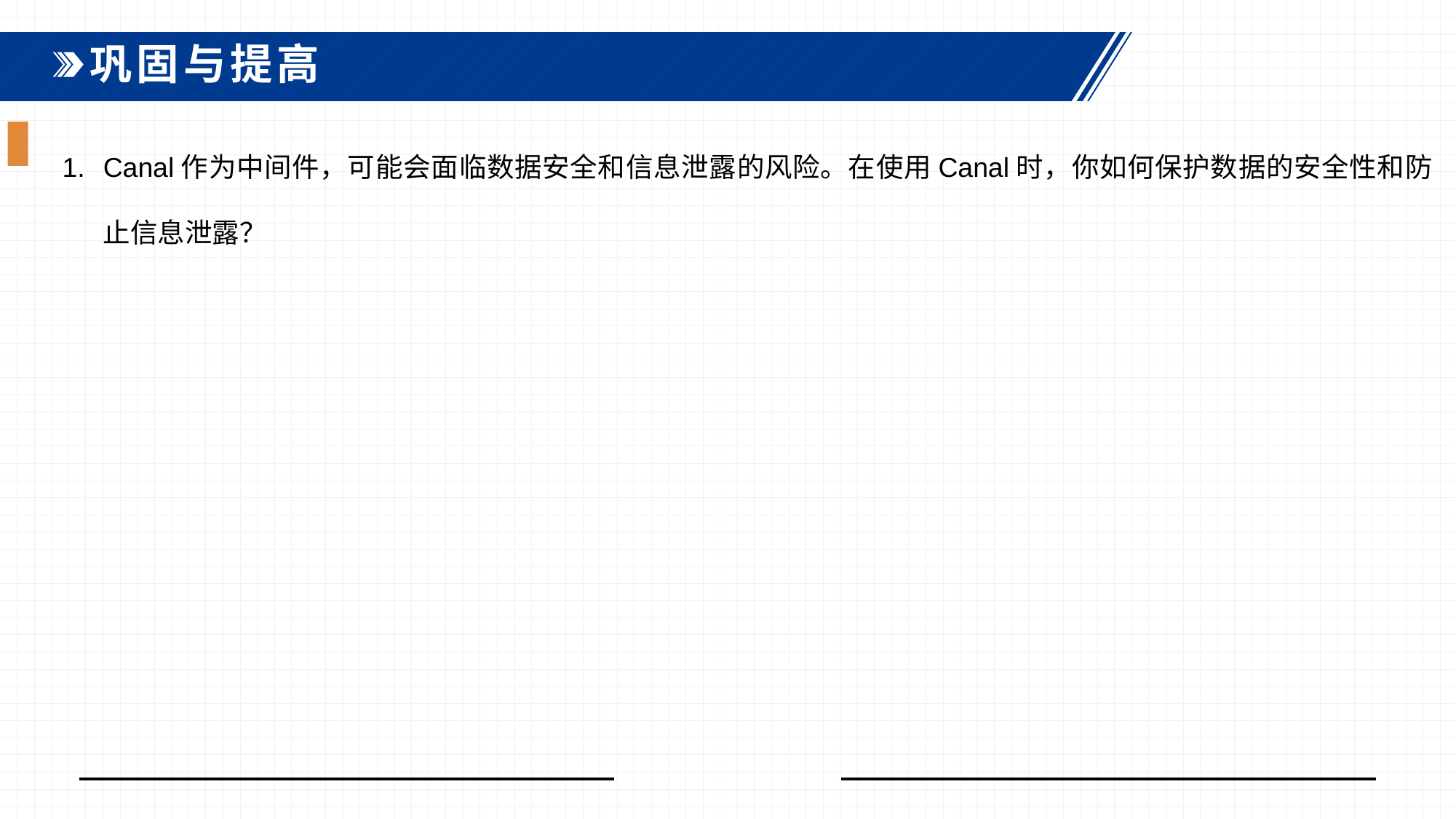

巩固与提高
Canal作为中间件，可能会面临数据安全和信息泄露的风险。在使用Canal时，你如何保护数据的安全性和防止信息泄露？